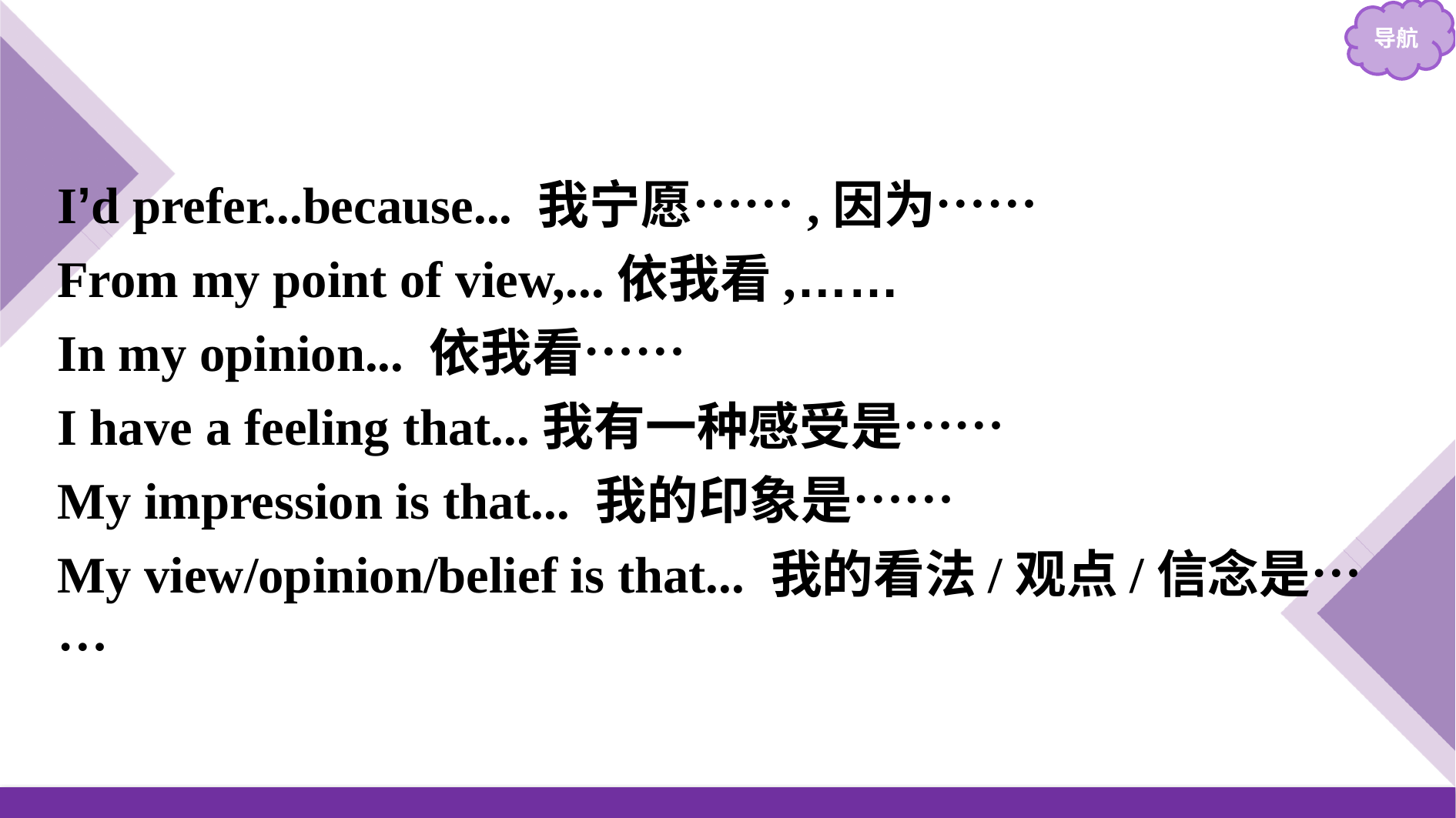

I’d prefer...because... 我宁愿……,因为……
From my point of view,...依我看,……
In my opinion... 依我看……
I have a feeling that...我有一种感受是……
My impression is that... 我的印象是……
My view/opinion/belief is that... 我的看法/观点/信念是……